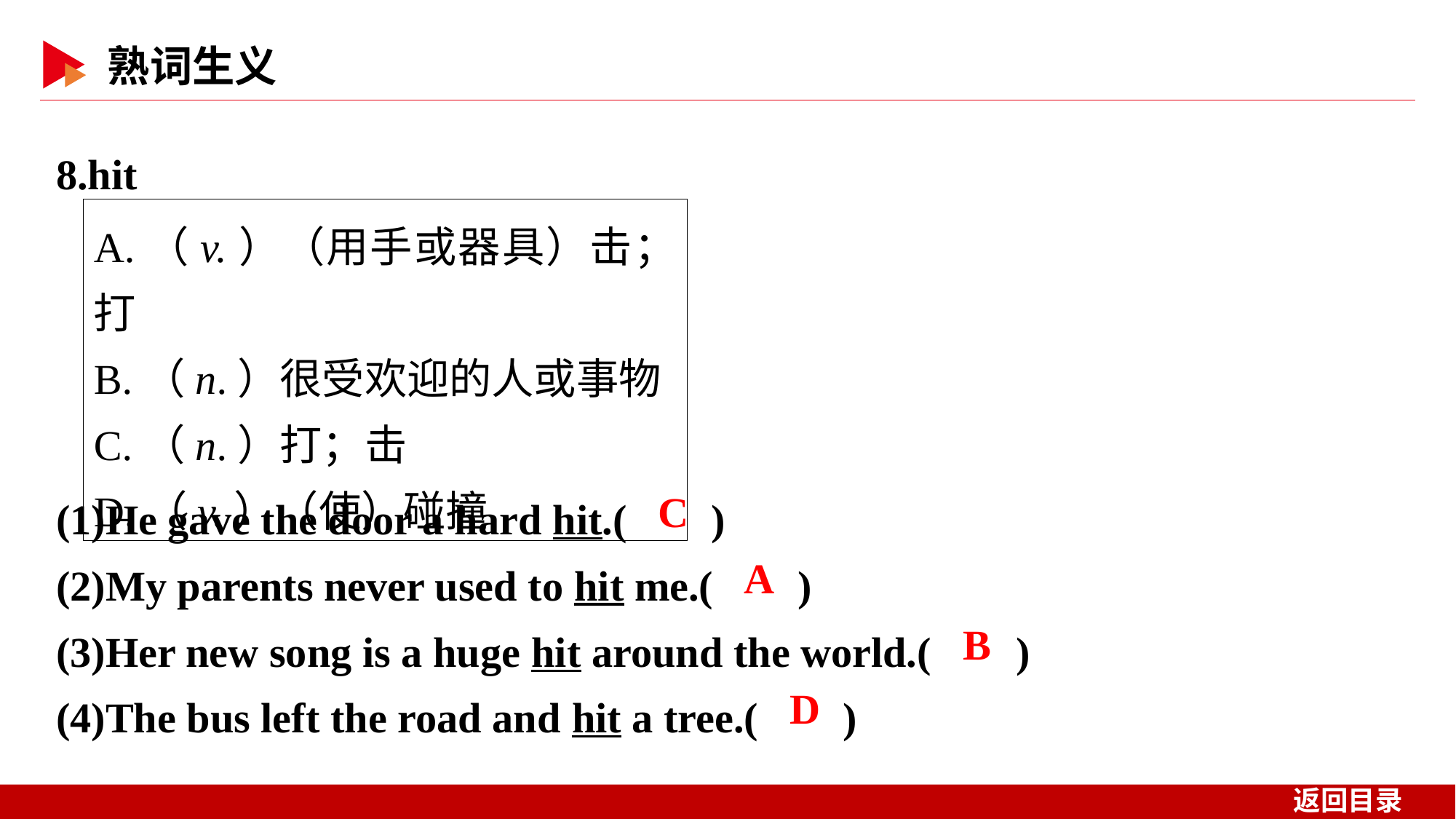

8.hit
A.（v.）（用手或器具）击；打
B.（n.）很受欢迎的人或事物
C.（n.）打；击
D.（v.）（使）碰撞
(1)He gave the door a hard hit.(        )
(2)My parents never used to hit me.(        )
(3)Her new song is a huge hit around the world.(        )
(4)The bus left the road and hit a tree.(        )
   C
   A
   B
   D